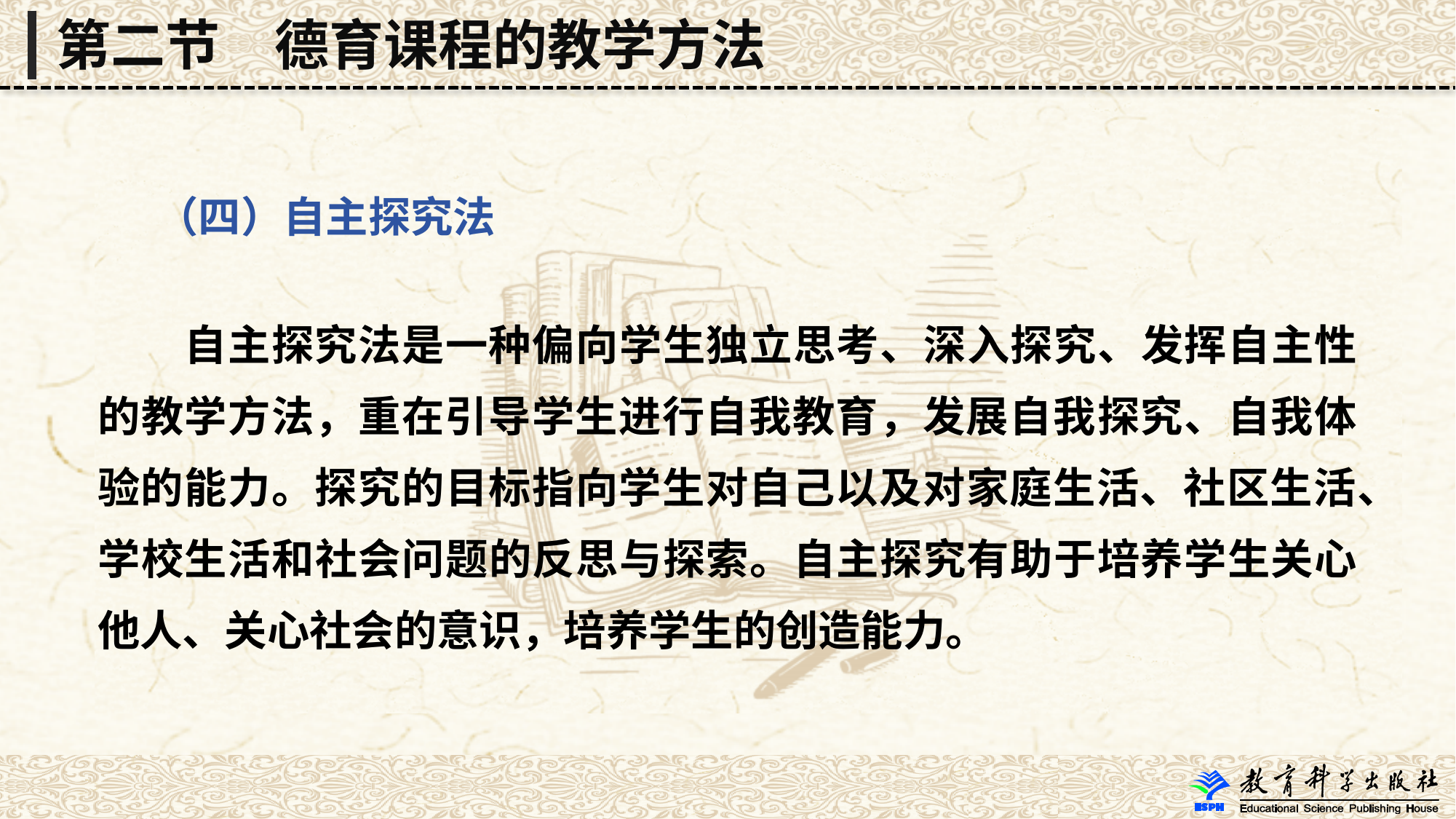

第二节　德育课程的教学方法
     （四）自主探究法

       自主探究法是一种偏向学生独立思考、深入探究、发挥自主性的教学方法，重在引导学生进行自我教育，发展自我探究、自我体验的能力。探究的目标指向学生对自己以及对家庭生活、社区生活、学校生活和社会问题的反思与探索。自主探究有助于培养学生关心他人、关心社会的意识，培养学生的创造能力。